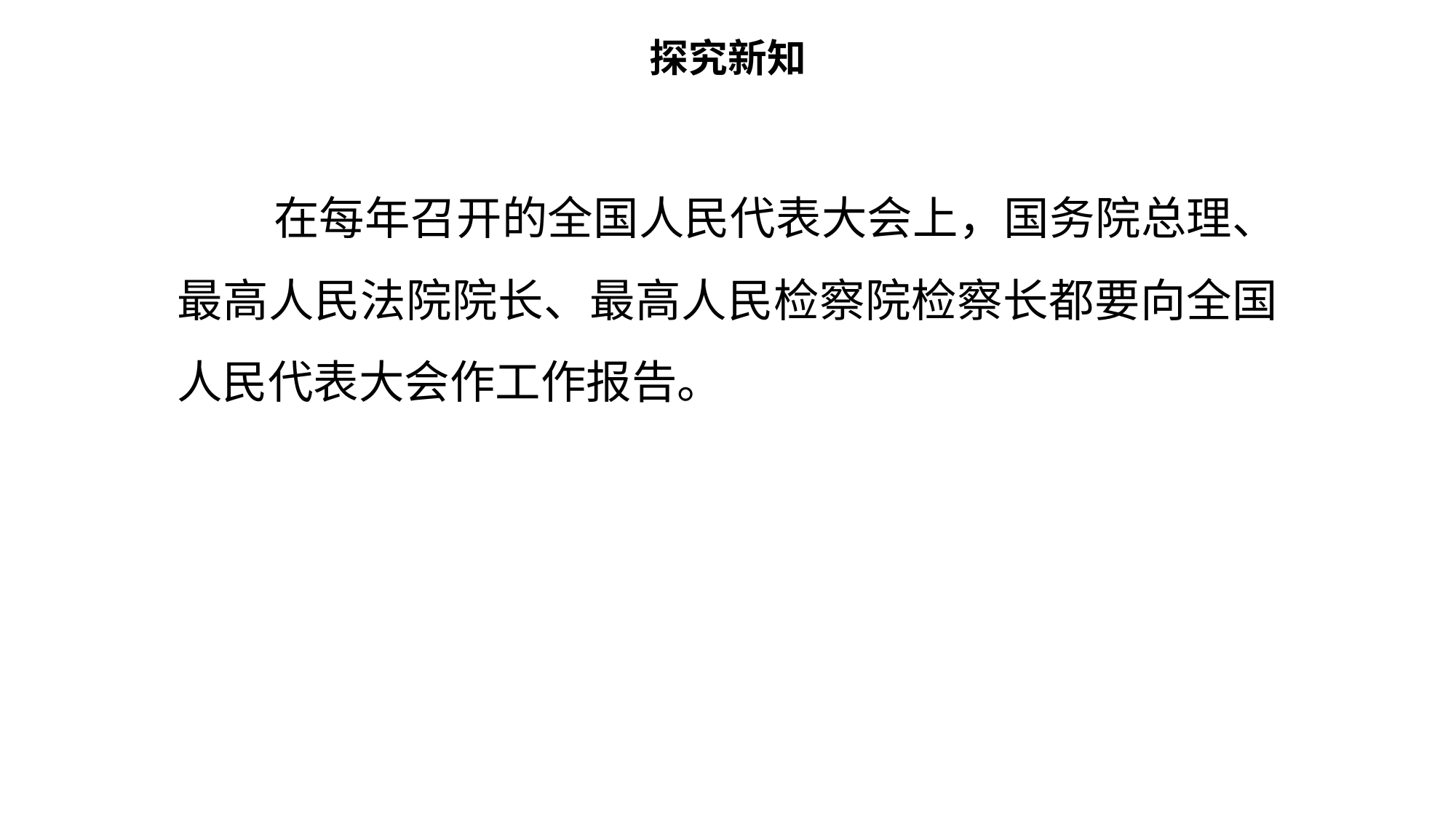

# 探究新知
在每年召开的全国人民代表大会上，国务院总理、最高人民法院院长、最高人民检察院检察长都要向全国人民代表大会作工作报告。